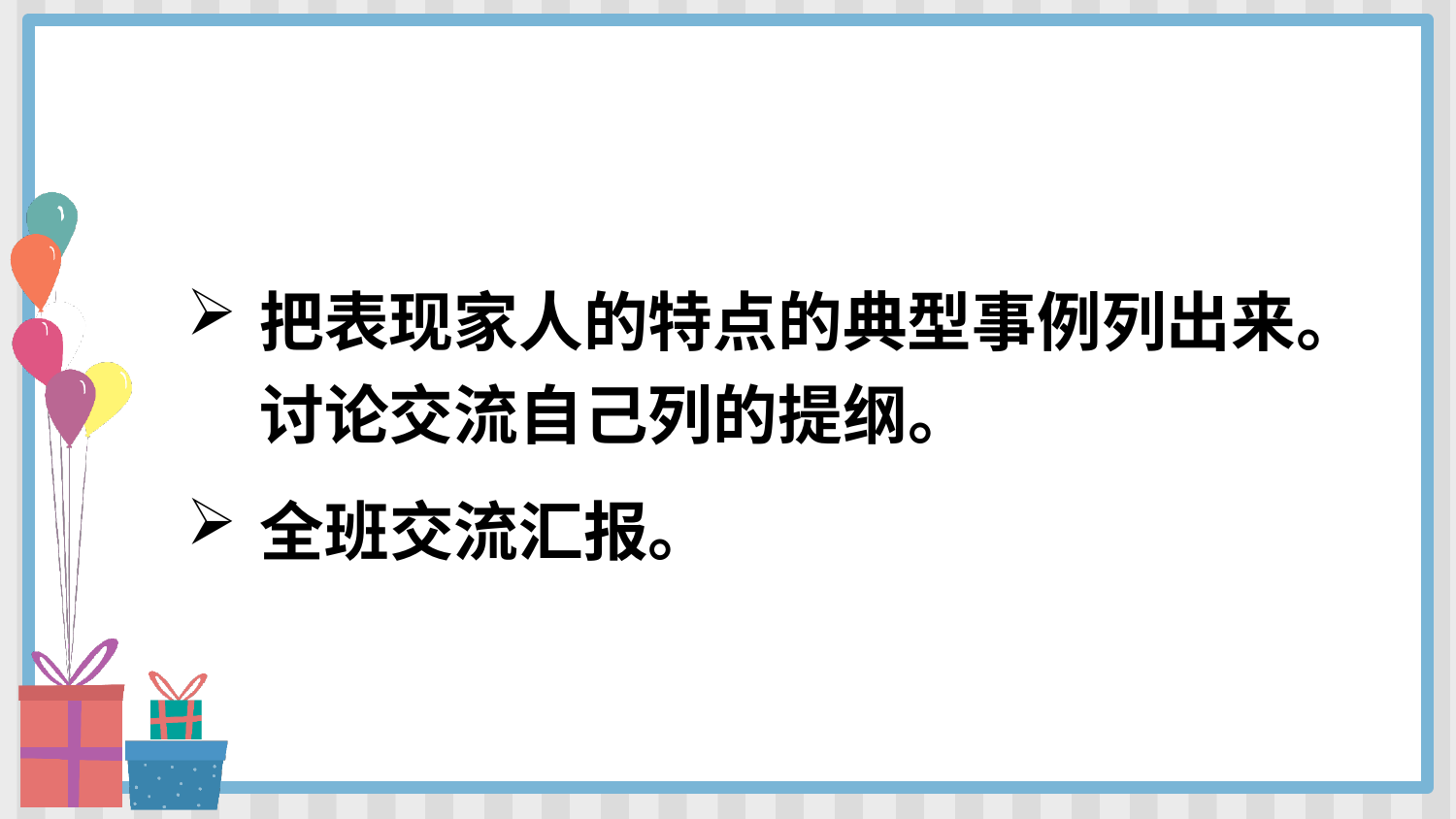

把表现家人的特点的典型事例列出来。讨论交流自己列的提纲。
全班交流汇报。